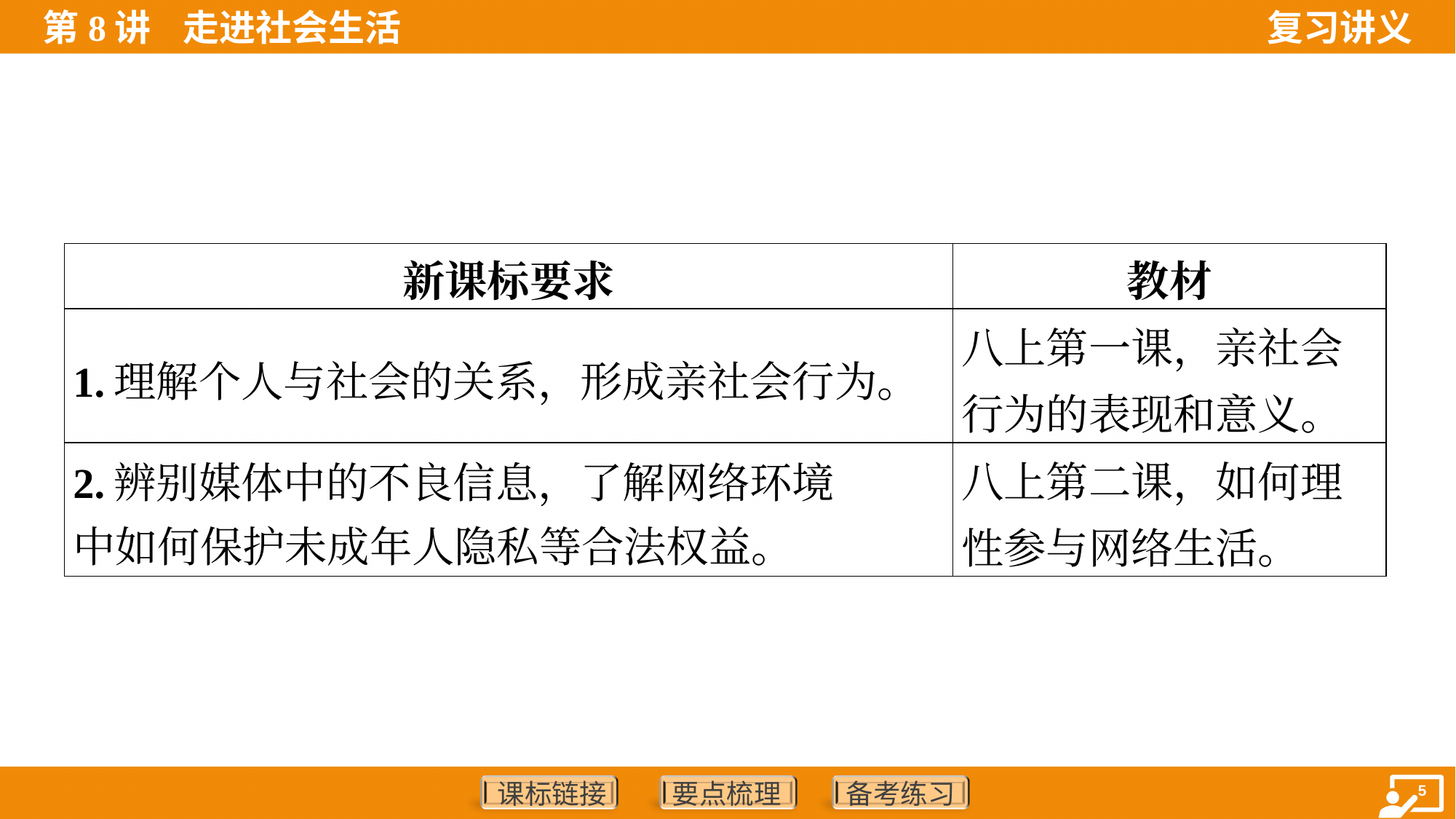

| 新课标要求 | 教材 |
| --- | --- |
| 1.理解个人与社会的关系，形成亲社会行为。 | 八上第一课，亲社会行为的表现和意义。 |
| 2.辨别媒体中的不良信息，了解网络环境 中如何保护未成年人隐私等合法权益。 | 八上第二课，如何理性参与网络生活。 |